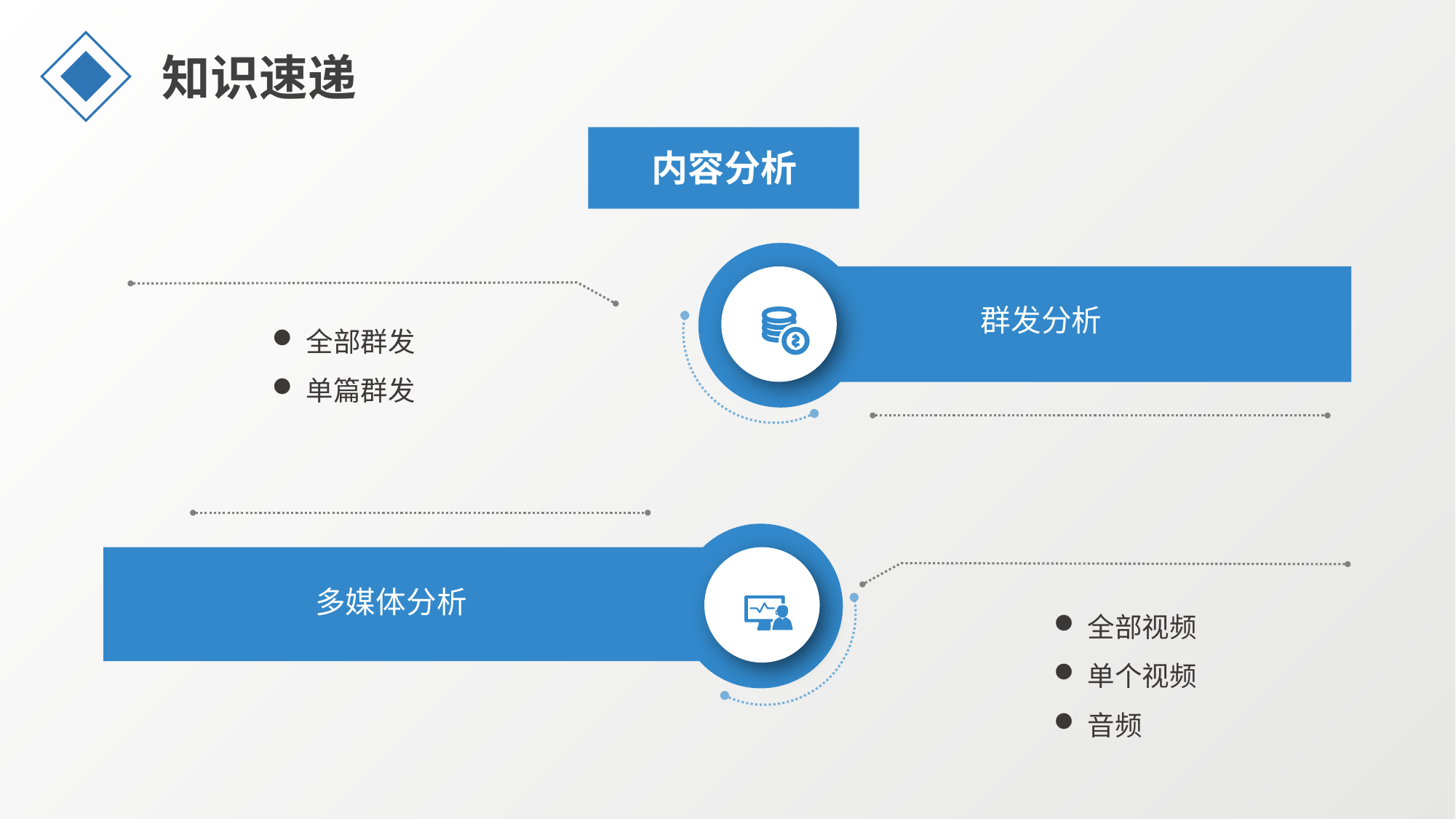

知识速递

内容分析

群发分析
全部群发
单篇群发

多媒体分析
全部视频
单个视频
音频